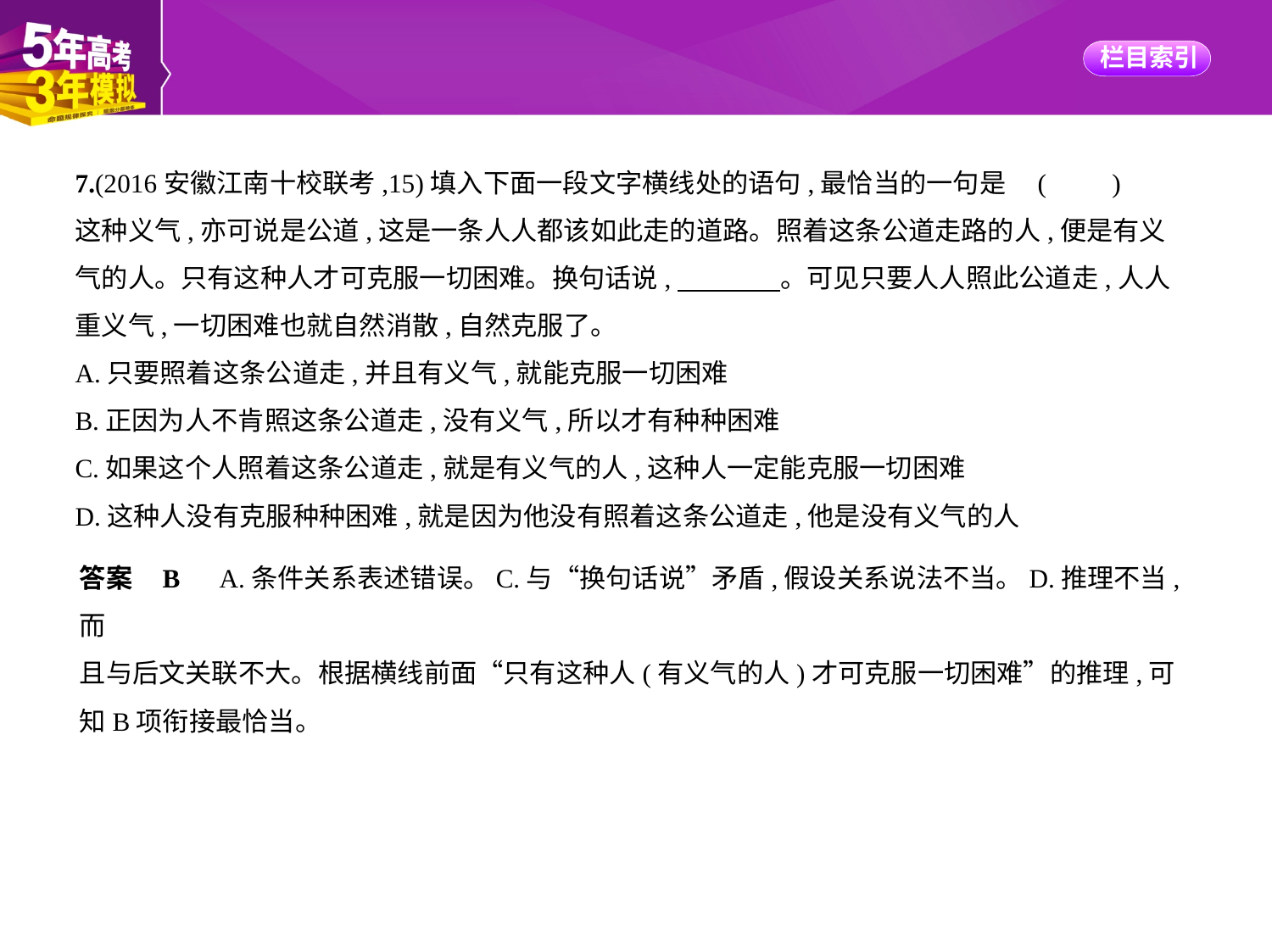

7.(2016安徽江南十校联考,15)填入下面一段文字横线处的语句,最恰当的一句是 (　　)
这种义气,亦可说是公道,这是一条人人都该如此走的道路。照着这条公道走路的人,便是有义
气的人。只有这种人才可克服一切困难。换句话说,　　　    。可见只要人人照此公道走,人人
重义气,一切困难也就自然消散,自然克服了。
A.只要照着这条公道走,并且有义气,就能克服一切困难
B.正因为人不肯照这条公道走,没有义气,所以才有种种困难
C.如果这个人照着这条公道走,就是有义气的人,这种人一定能克服一切困难
D.这种人没有克服种种困难,就是因为他没有照着这条公道走,他是没有义气的人
答案    B　A.条件关系表述错误。C.与“换句话说”矛盾,假设关系说法不当。D.推理不当,而
且与后文关联不大。根据横线前面“只有这种人(有义气的人)才可克服一切困难”的推理,可
知B项衔接最恰当。